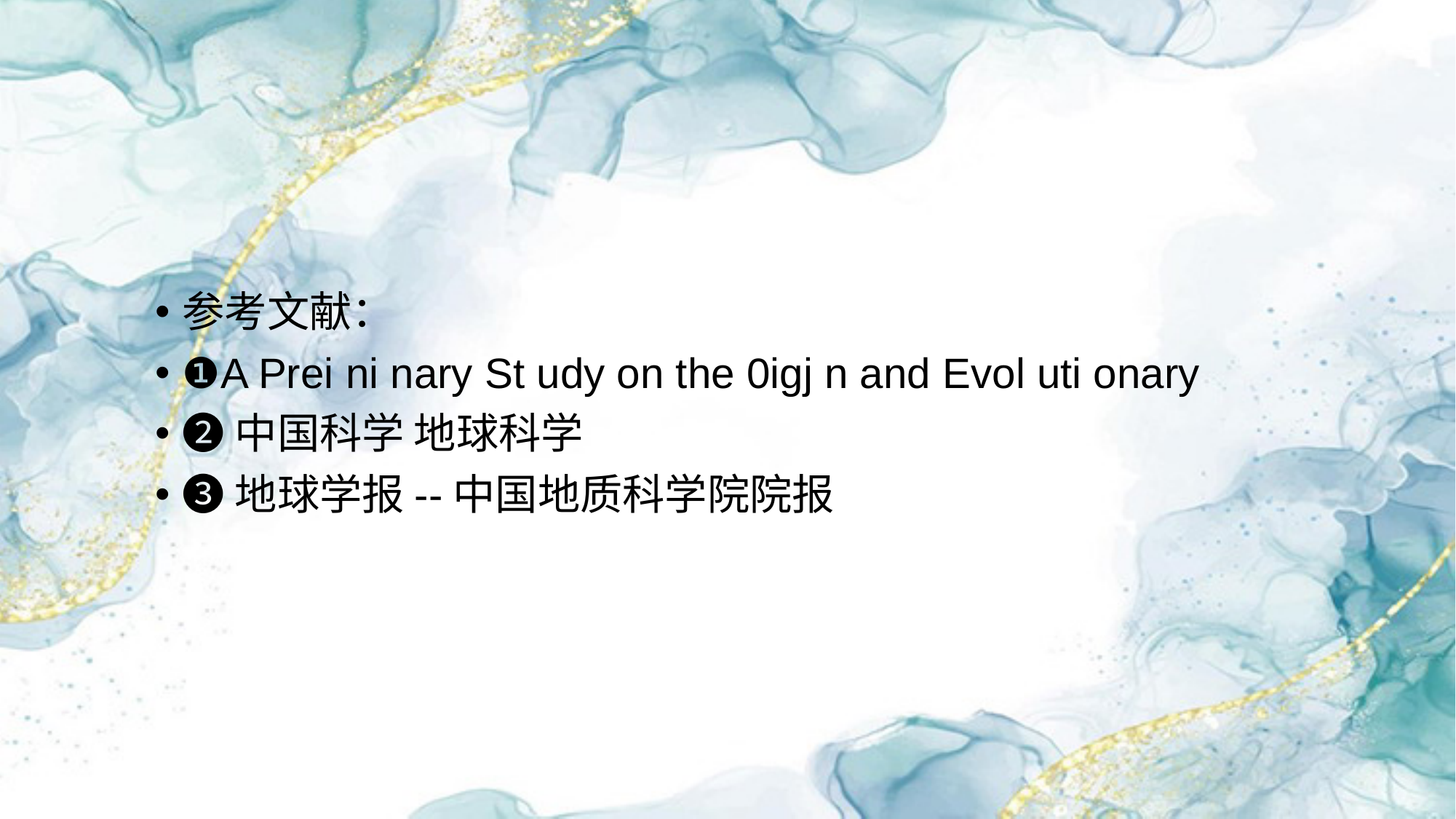

参考文献：
❶A Prei ni nary St udy on the 0igj n and Evol uti onary
❷中国科学 地球科学
❸地球学报--中国地质科学院院报